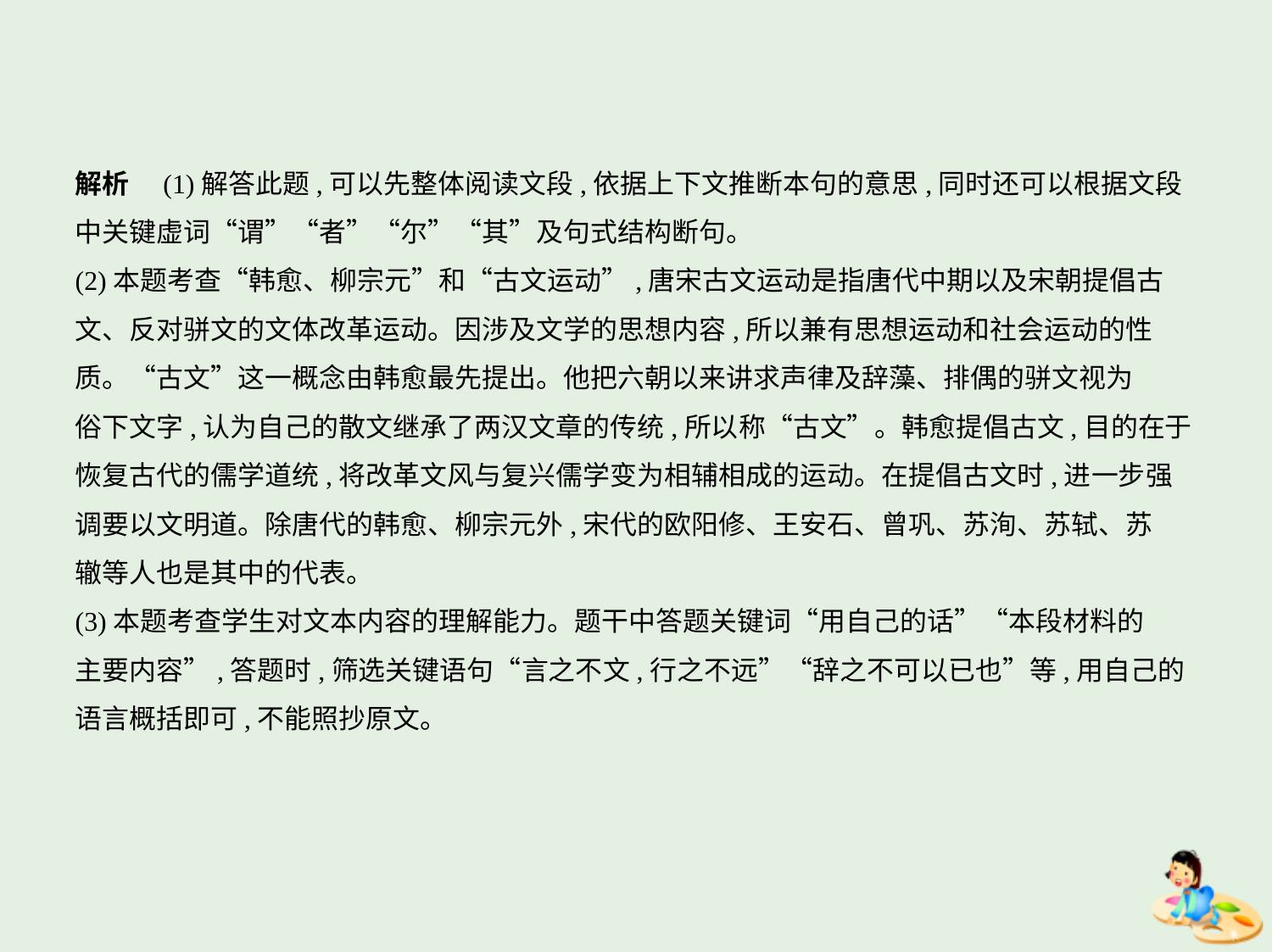

解析　(1)解答此题,可以先整体阅读文段,依据上下文推断本句的意思,同时还可以根据文段
中关键虚词“谓”“者”“尔”“其”及句式结构断句。
(2)本题考查“韩愈、柳宗元”和“古文运动”,唐宋古文运动是指唐代中期以及宋朝提倡古
文、反对骈文的文体改革运动。因涉及文学的思想内容,所以兼有思想运动和社会运动的性
质。“古文”这一概念由韩愈最先提出。他把六朝以来讲求声律及辞藻、排偶的骈文视为
俗下文字,认为自己的散文继承了两汉文章的传统,所以称“古文”。韩愈提倡古文,目的在于
恢复古代的儒学道统,将改革文风与复兴儒学变为相辅相成的运动。在提倡古文时,进一步强
调要以文明道。除唐代的韩愈、柳宗元外,宋代的欧阳修、王安石、曾巩、苏洵、苏轼、苏
辙等人也是其中的代表。
(3)本题考查学生对文本内容的理解能力。题干中答题关键词“用自己的话”“本段材料的
主要内容”,答题时,筛选关键语句“言之不文,行之不远”“辞之不可以已也”等,用自己的
语言概括即可,不能照抄原文。